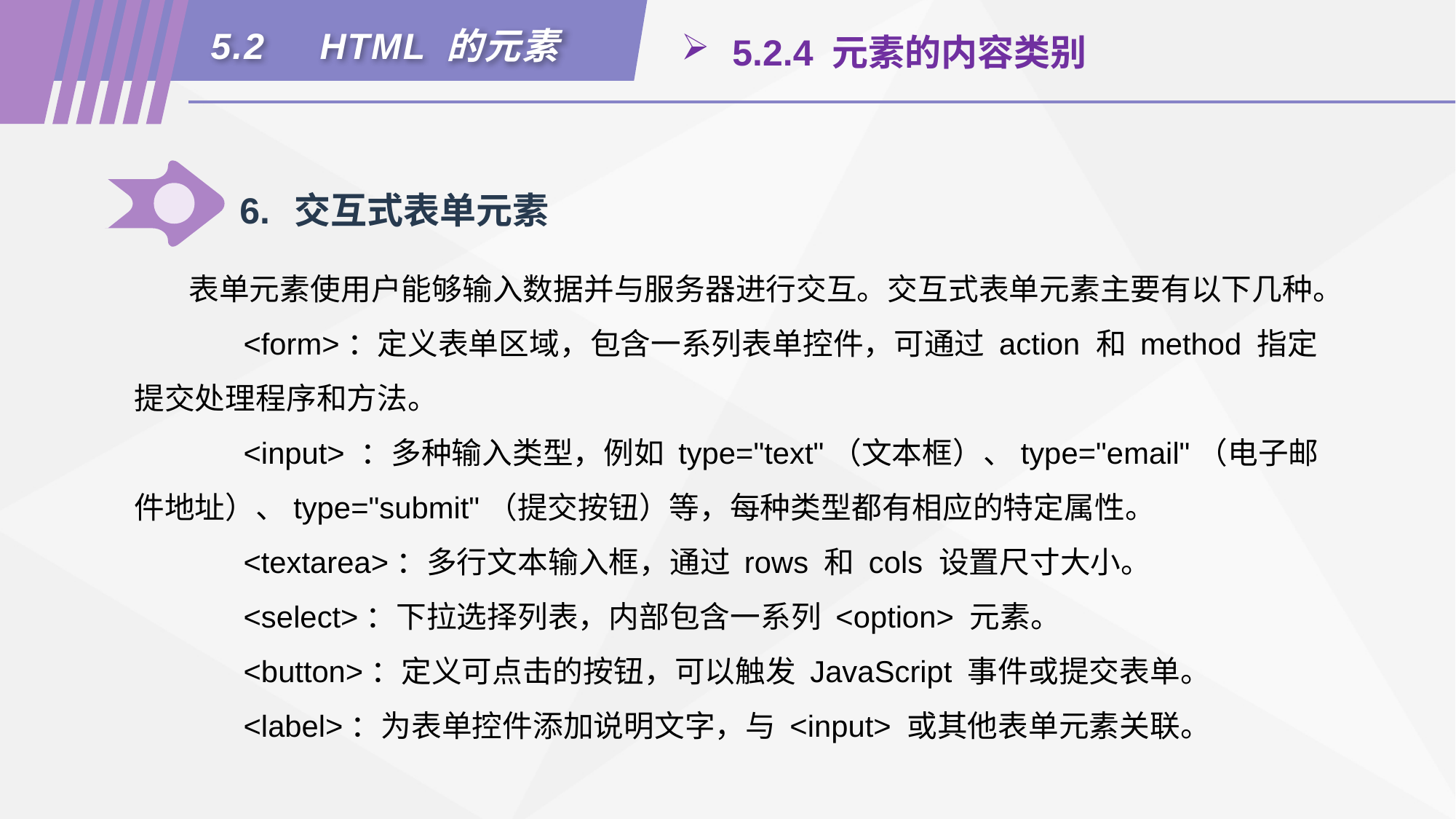

5.2	HTML 的元素
 5.2.4 元素的内容类别

6.	交互式表单元素
表单元素使用户能够输入数据并与服务器进行交互。交互式表单元素主要有以下几种。
	<form>：定义表单区域，包含一系列表单控件，可通过 action 和 method 指定提交处理程序和方法。
	<input> ：多种输入类型，例如 type="text"（文本框）、type="email"（电子邮件地址）、type="submit"（提交按钮）等，每种类型都有相应的特定属性。
	<textarea>：多行文本输入框，通过 rows 和 cols 设置尺寸大小。
	<select>：下拉选择列表，内部包含一系列 <option> 元素。
	<button>：定义可点击的按钮，可以触发 JavaScript 事件或提交表单。
	<label>：为表单控件添加说明文字，与 <input> 或其他表单元素关联。